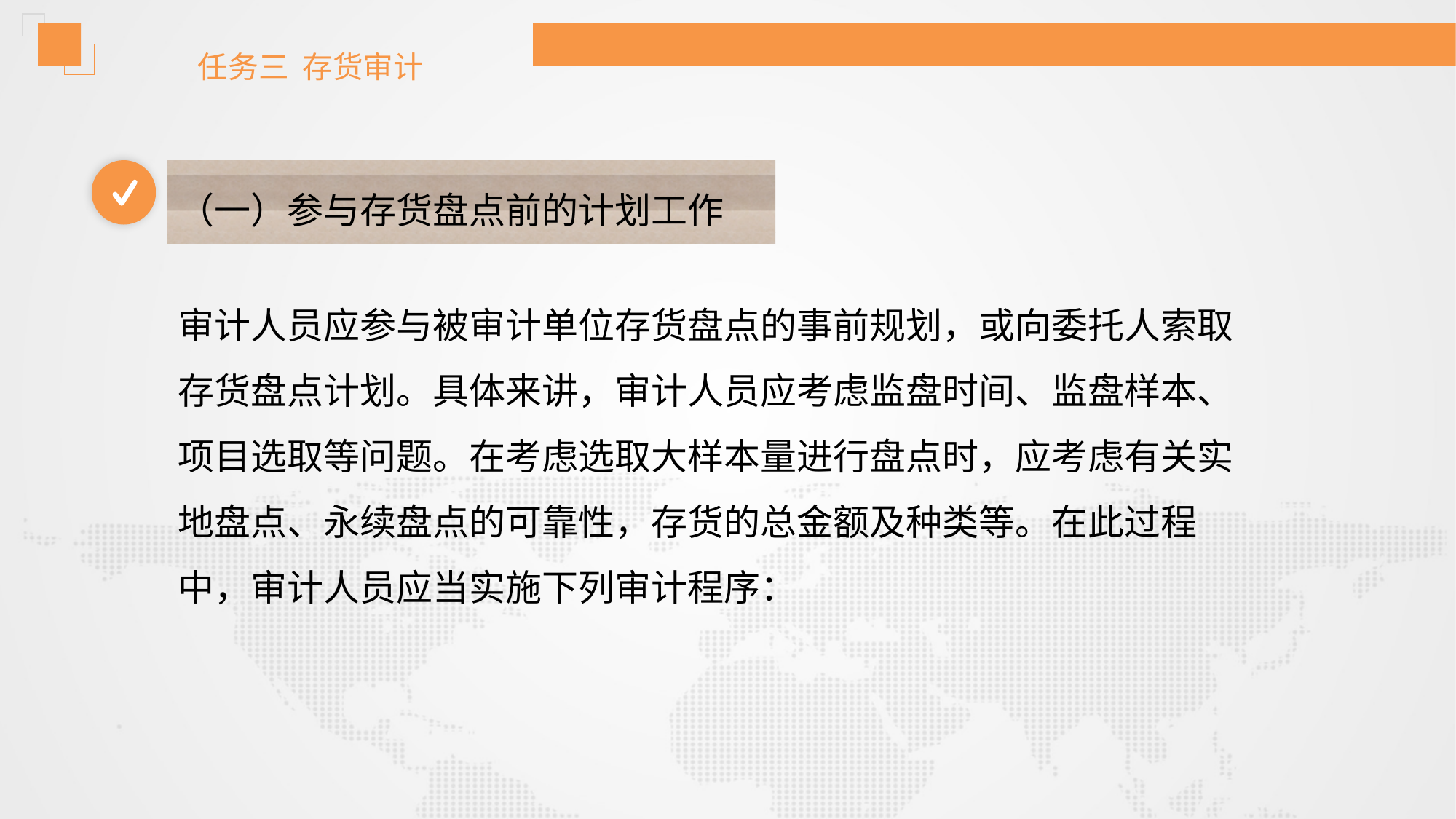

任务三  存货审计

（一）参与存货盘点前的计划工作
审计人员应参与被审计单位存货盘点的事前规划，或向委托人索取存货盘点计划。具体来讲，审计人员应考虑监盘时间、监盘样本、项目选取等问题。在考虑选取大样本量进行盘点时，应考虑有关实地盘点、永续盘点的可靠性，存货的总金额及种类等。在此过程中，审计人员应当实施下列审计程序：